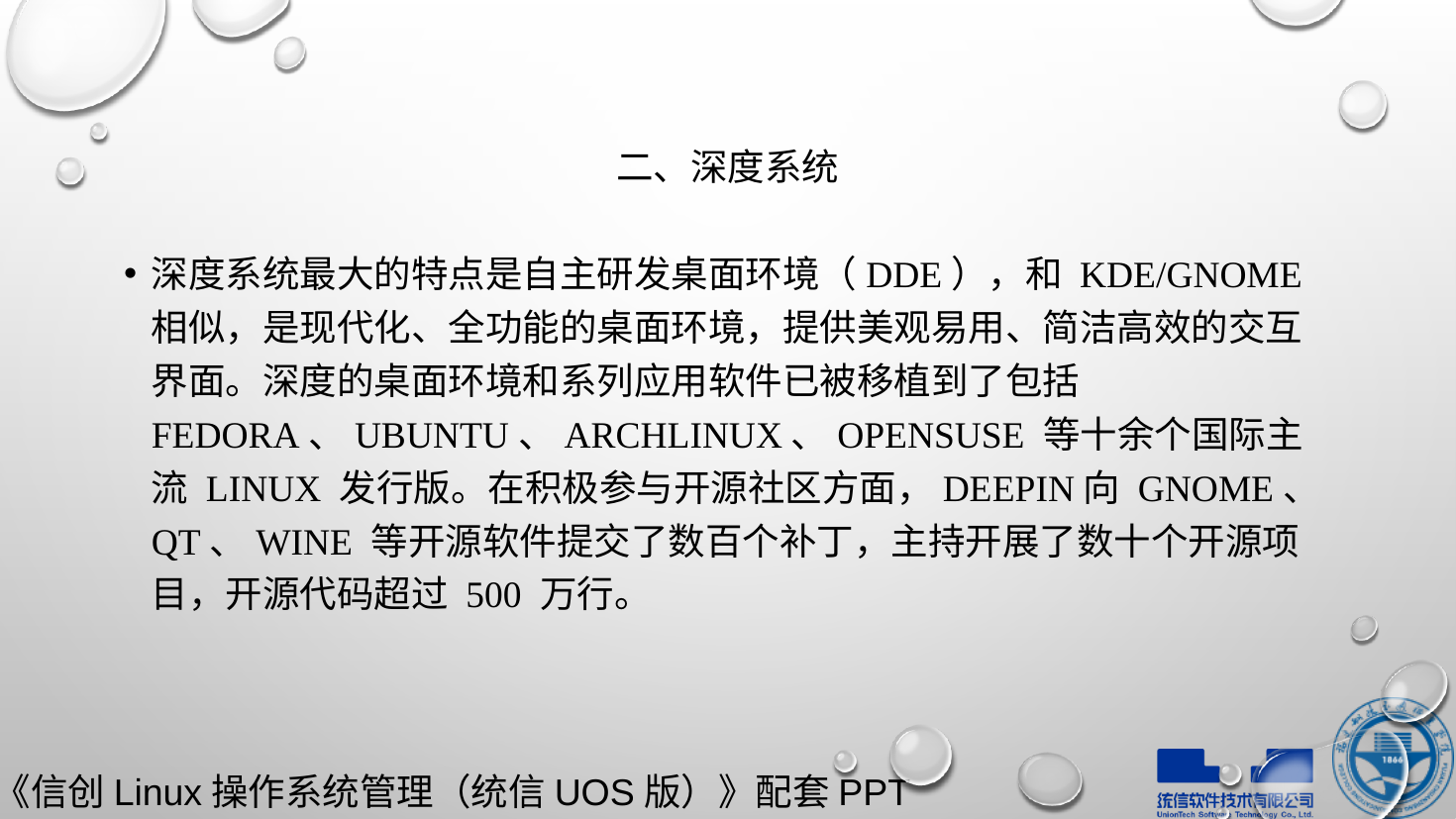

# 二、深度系统
深度系统最大的特点是自主研发桌面环境（DDE），和 KDE/Gnome 相似，是现代化、全功能的桌面环境，提供美观易用、简洁高效的交互界面。深度的桌面环境和系列应用软件已被移植到了包括 Fedora、Ubuntu、ArchLinux、OpenSUSE 等十余个国际主流 Linux 发行版。在积极参与开源社区方面，deepin向 Gnome、Qt、Wine 等开源软件提交了数百个补丁，主持开展了数十个开源项目，开源代码超过 500 万行。